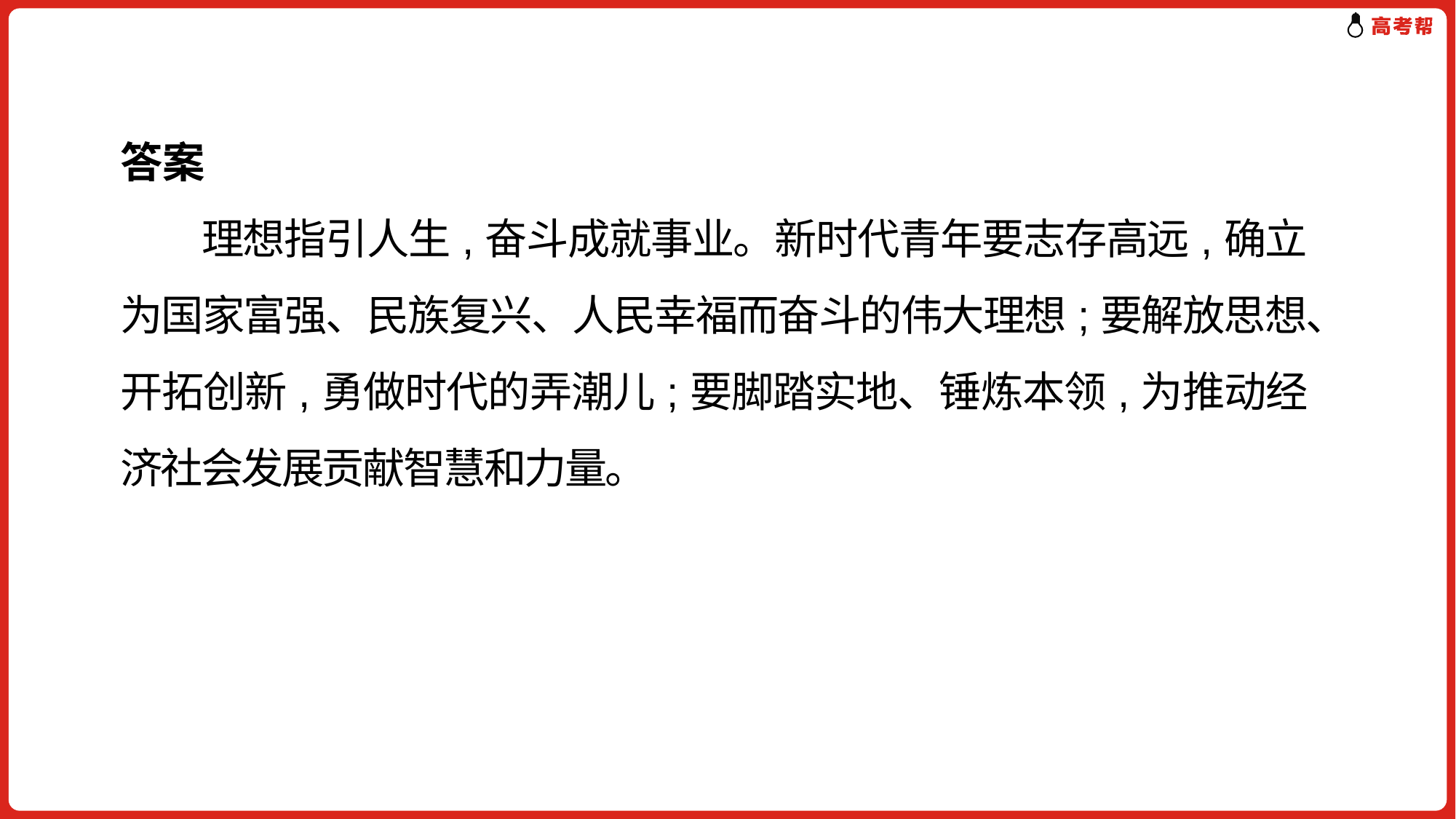

答案
        理想指引人生,奋斗成就事业。新时代青年要志存高远,确立为国家富强、民族复兴、人民幸福而奋斗的伟大理想;要解放思想、开拓创新,勇做时代的弄潮儿;要脚踏实地、锤炼本领,为推动经济社会发展贡献智慧和力量。